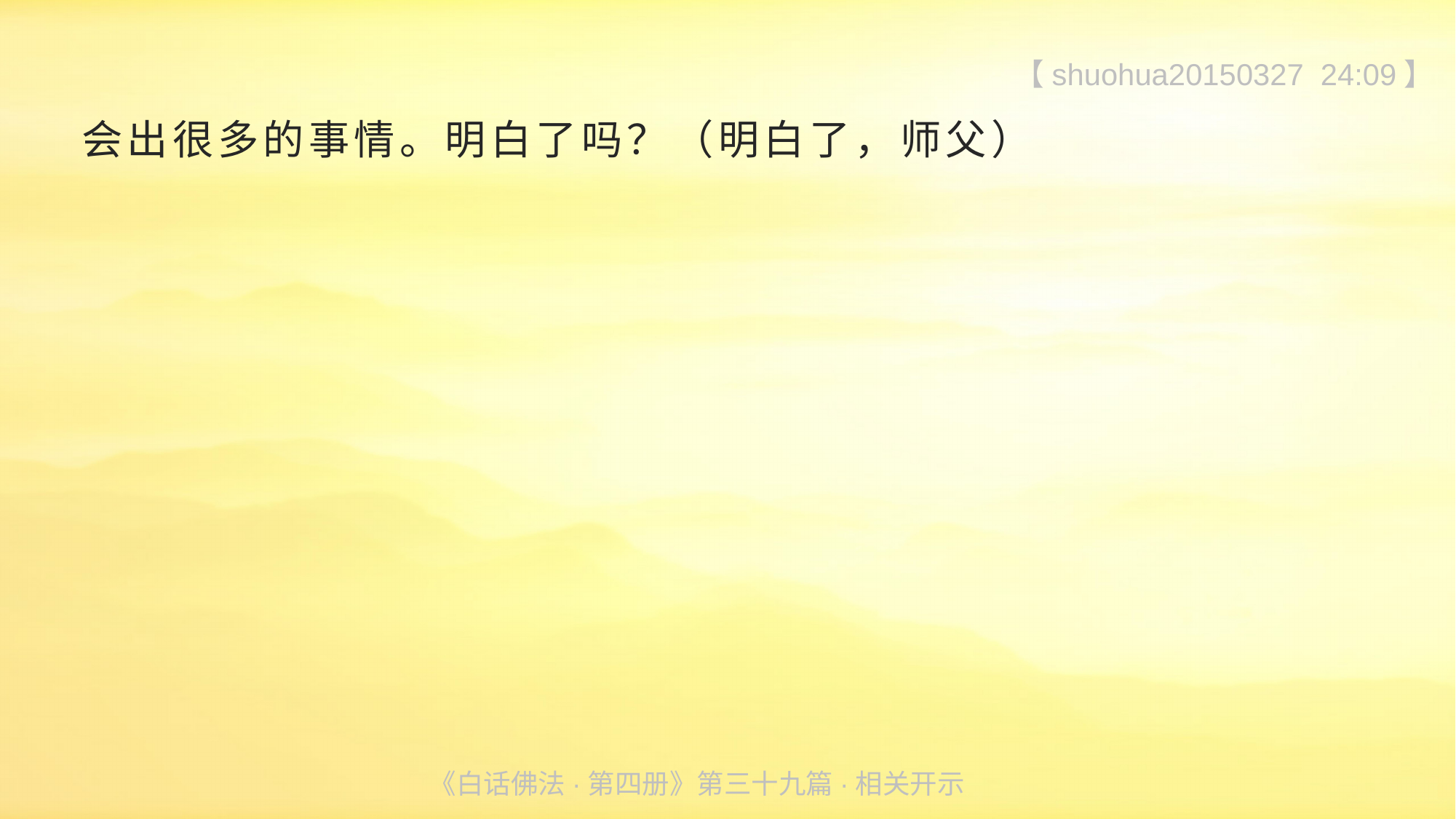

【shuohua20150327  24:09】
会出很多的事情。明白了吗？（明白了，师父）

《白话佛法·第四册》第三十九篇·相关开示